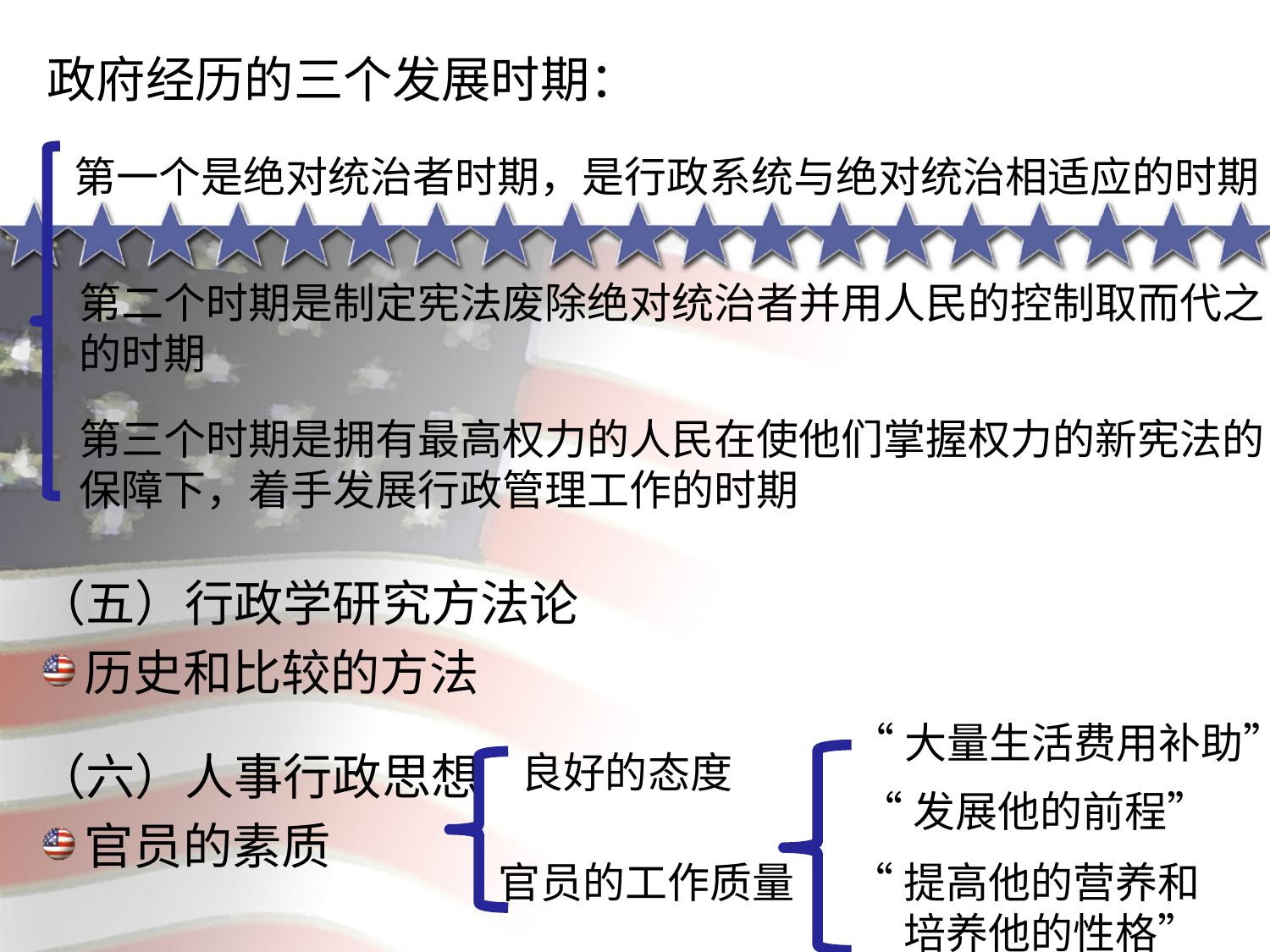

政府经历的三个发展时期：

第一个是绝对统治者时期，是行政系统与绝对统治相适应的时期

第二个时期是制定宪法废除绝对统治者并用人民的控制取而代之
的时期
第三个时期是拥有最高权力的人民在使他们掌握权力的新宪法的
保障下，着手发展行政管理工作的时期
（五）行政学研究方法论
历史和比较的方法
“大量生活费用补助”
（六）人事行政思想
官员的素质
良好的态度

“发展他的前程”
“提高他的营养和
培养他的性格”
官员的工作质量